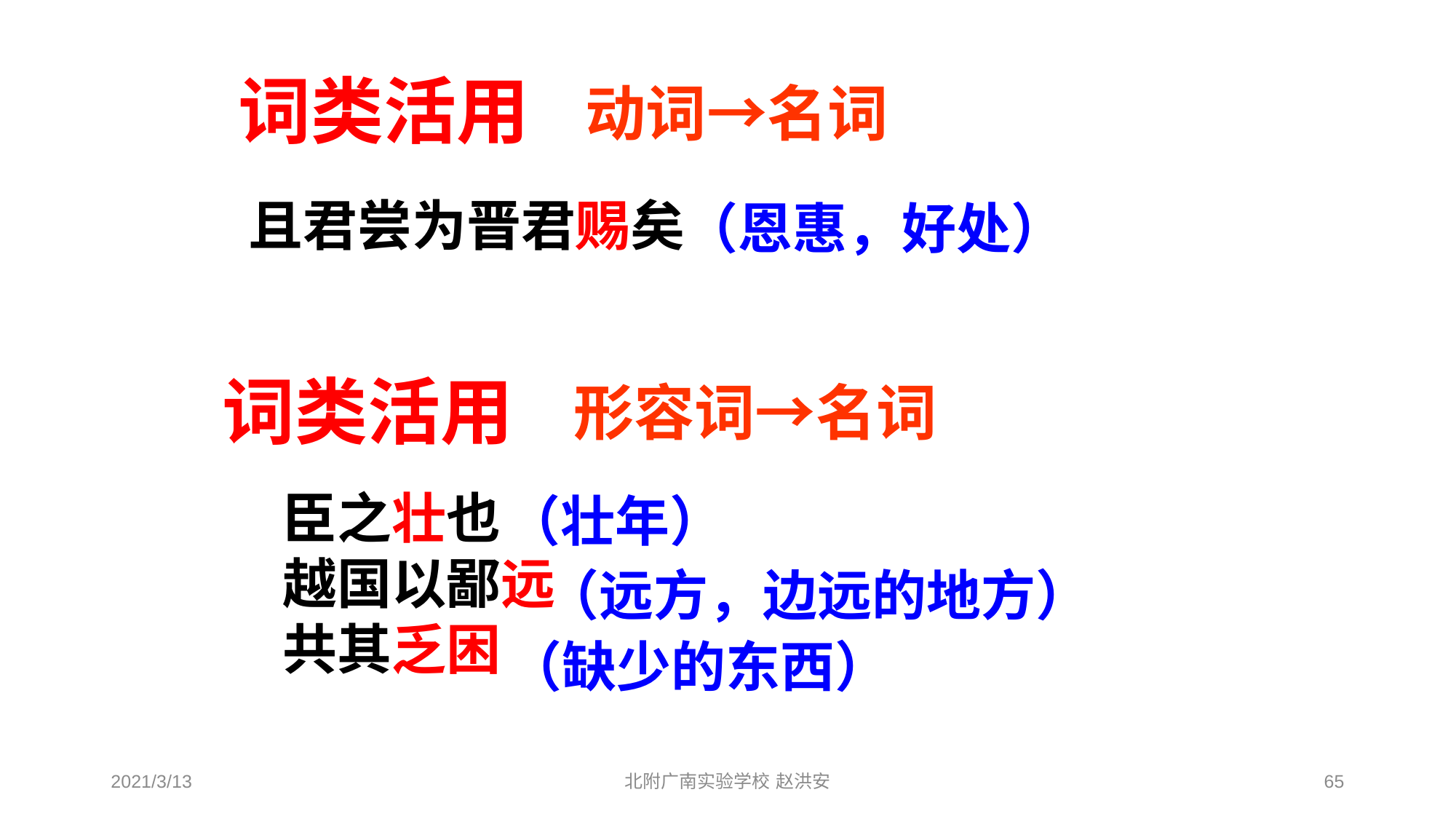

词类活用
动词→名词
且君尝为晋君赐矣
（恩惠，好处）
词类活用
形容词→名词
臣之壮也
越国以鄙远
共其乏困
（壮年）
（远方，边远的地方）
（缺少的东西）
2021/3/13
北附广南实验学校 赵洪安
65